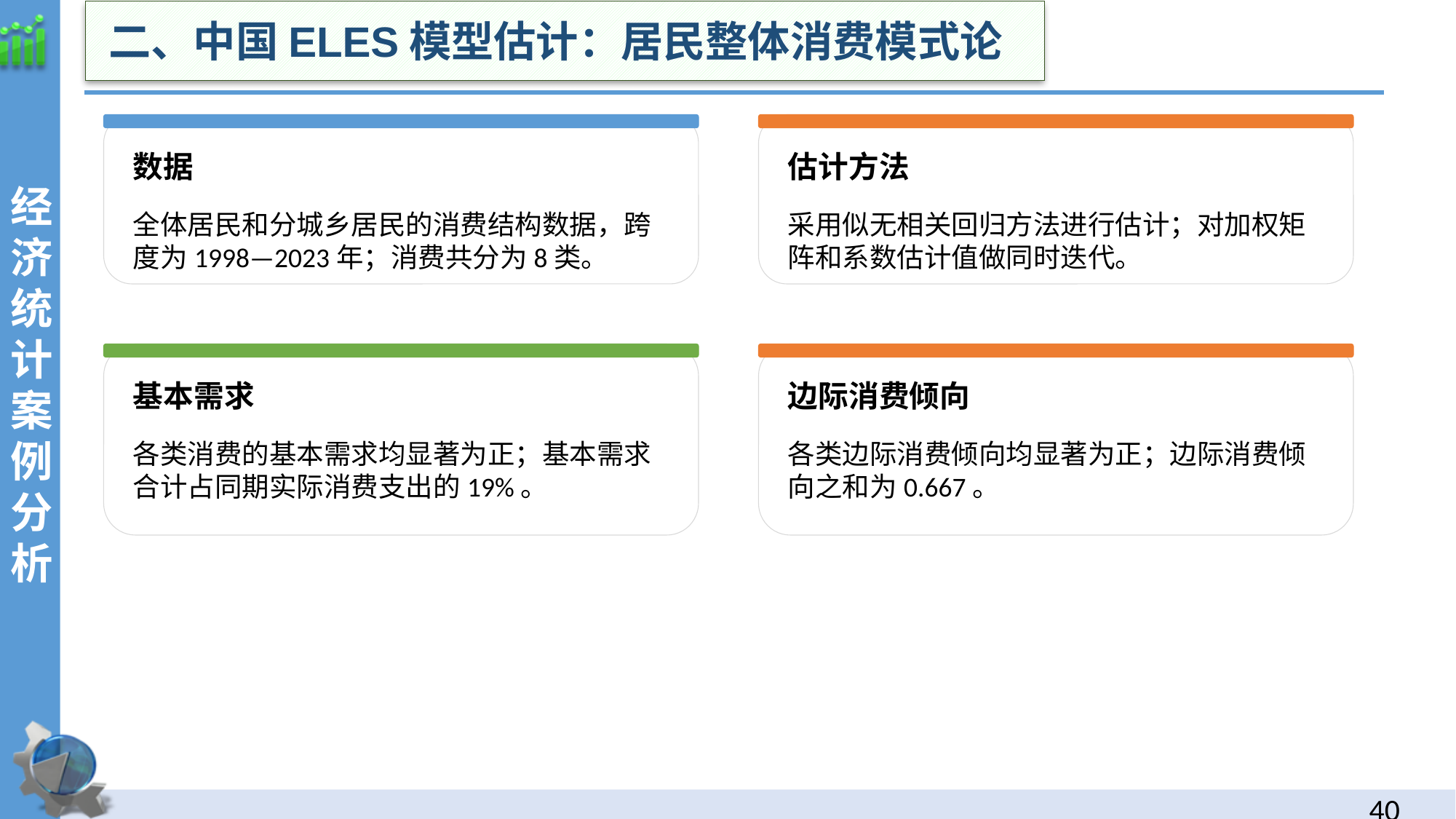

二、中国ELES模型估计：居民整体消费模式论

经济统计案例分析

数据
估计方法
全体居民和分城乡居民的消费结构数据，跨度为1998—2023年；消费共分为8类。
采用似无相关回归方法进行估计；对加权矩阵和系数估计值做同时迭代。

基本需求
边际消费倾向
各类消费的基本需求均显著为正；基本需求合计占同期实际消费支出的19%。
各类边际消费倾向均显著为正；边际消费倾向之和为0.667。
40